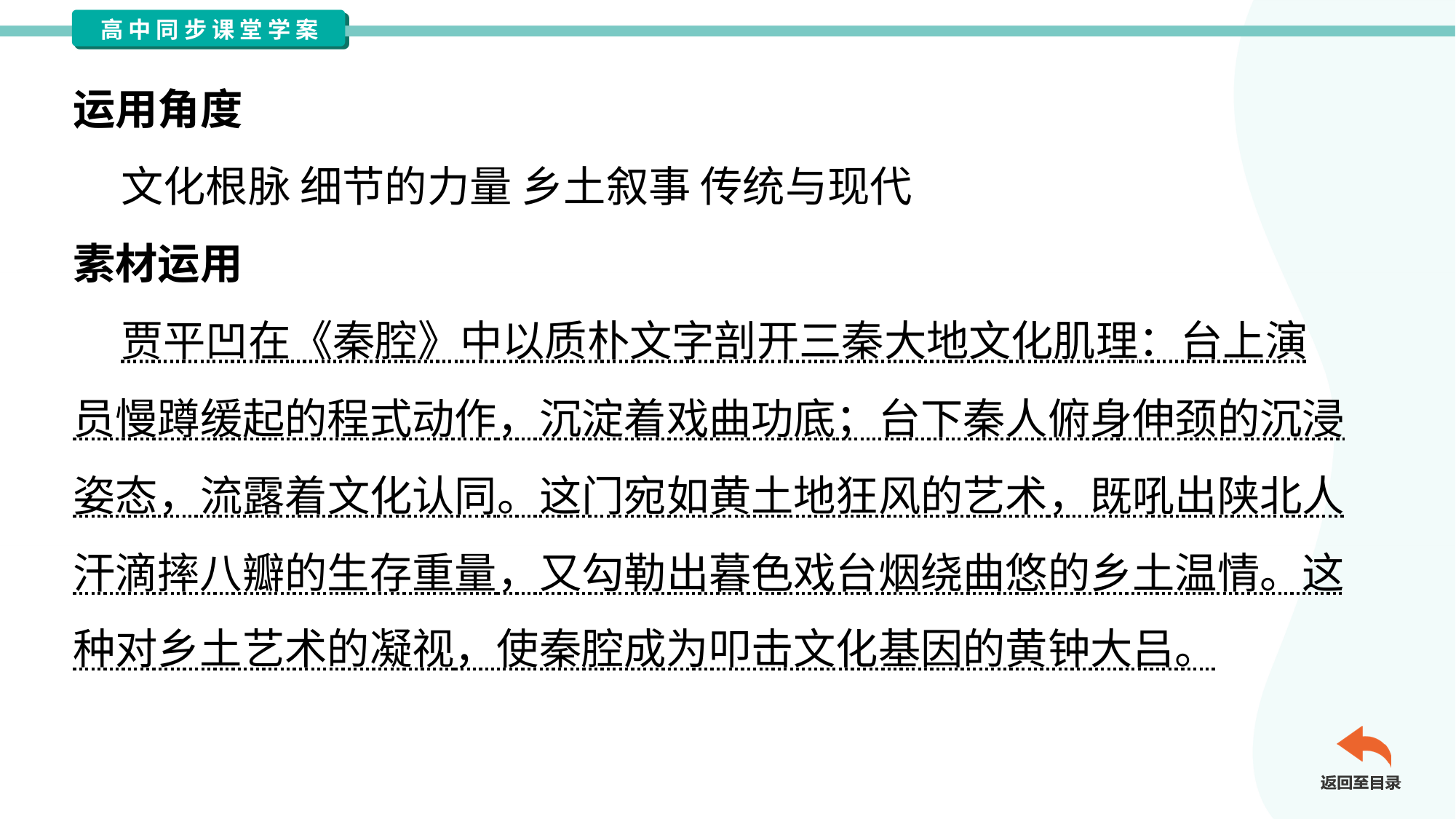

运用角度
    文化根脉 细节的力量 乡土叙事 传统与现代
素材运用
    贾平凹在《秦腔》中以质朴文字剖开三秦大地文化肌理：台上演
员慢蹲缓起的程式动作，沉淀着戏曲功底；台下秦人俯身伸颈的沉浸
姿态，流露着文化认同。这门宛如黄土地狂风的艺术，既吼出陕北人
汗滴摔八瓣的生存重量，又勾勒出暮色戏台烟绕曲悠的乡土温情。这
种对乡土艺术的凝视，使秦腔成为叩击文化基因的黄钟大吕。#3.1